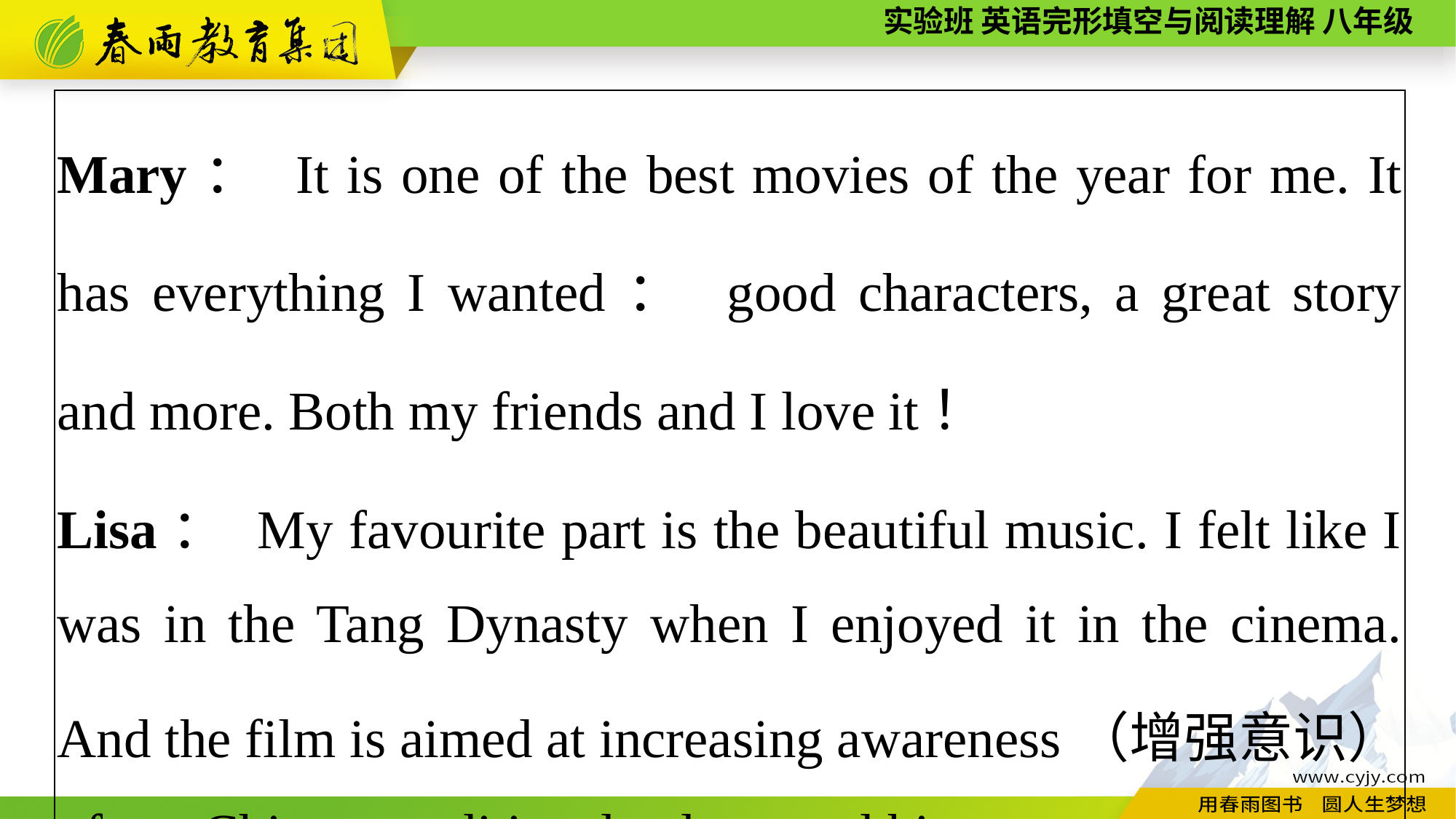

| Mary： It is one of the best movies of the year for me. It has everything I wanted： good characters, a great story and more. Both my friends and I love it！ Lisa： My favourite part is the beautiful music. I felt like I was in the Tang Dynasty when I enjoyed it in the cinema. And the film is aimed at increasing awareness（增强意识） of our Chinese traditional culture and history. |
| --- |